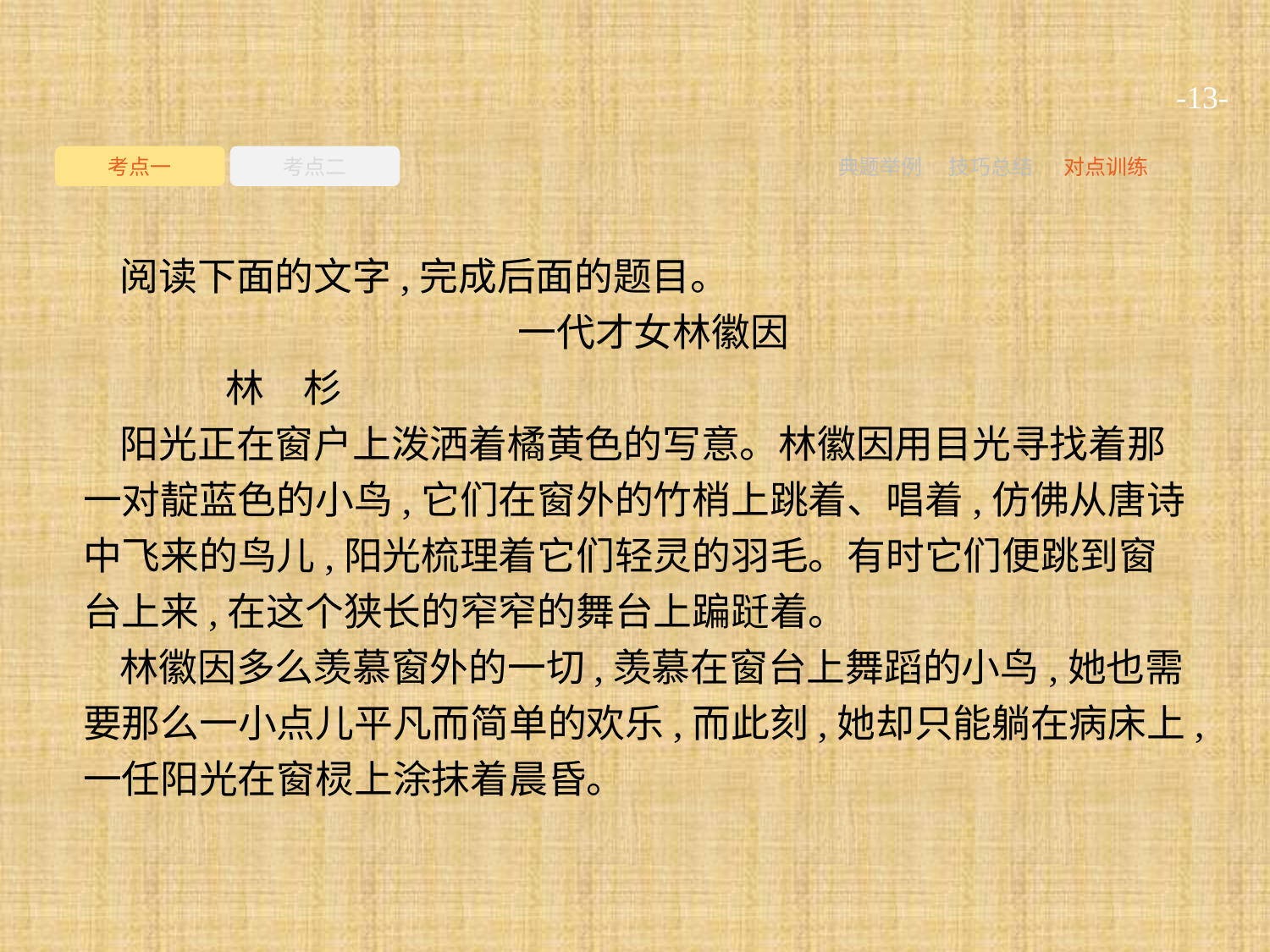

-13-
考点一
考点二
典题举例
技巧总结
对点训练
阅读下面的文字,完成后面的题目。
一代才女林徽因
	林　杉
阳光正在窗户上泼洒着橘黄色的写意。林徽因用目光寻找着那一对靛蓝色的小鸟,它们在窗外的竹梢上跳着、唱着,仿佛从唐诗中飞来的鸟儿,阳光梳理着它们轻灵的羽毛。有时它们便跳到窗台上来,在这个狭长的窄窄的舞台上蹁跹着。
林徽因多么羡慕窗外的一切,羡慕在窗台上舞蹈的小鸟,她也需要那么一小点儿平凡而简单的欢乐,而此刻,她却只能躺在病床上,一任阳光在窗棂上涂抹着晨昏。